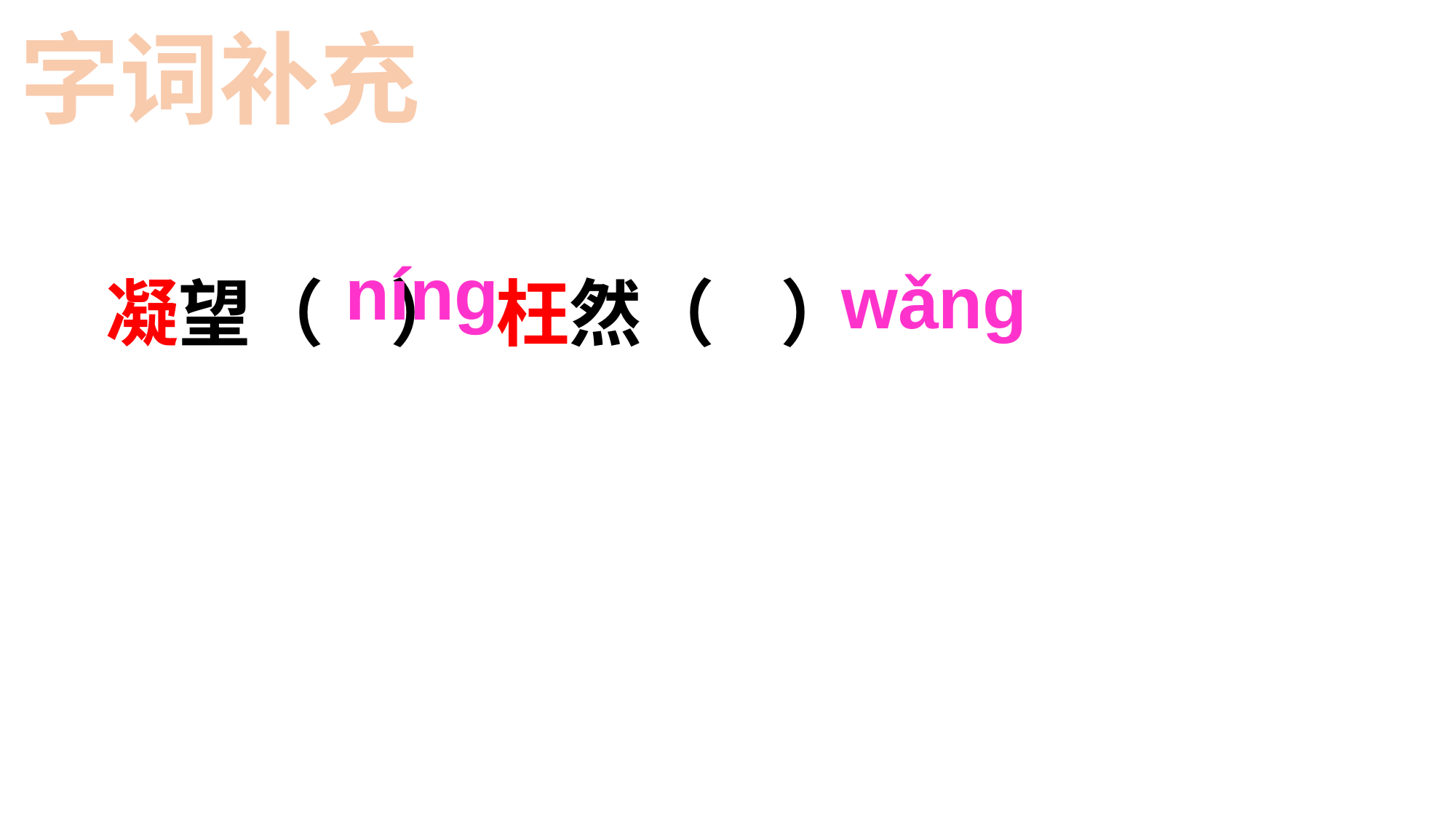

字词补充
  凝望（    ）  枉然（    ）
nínɡ
wǎnɡ